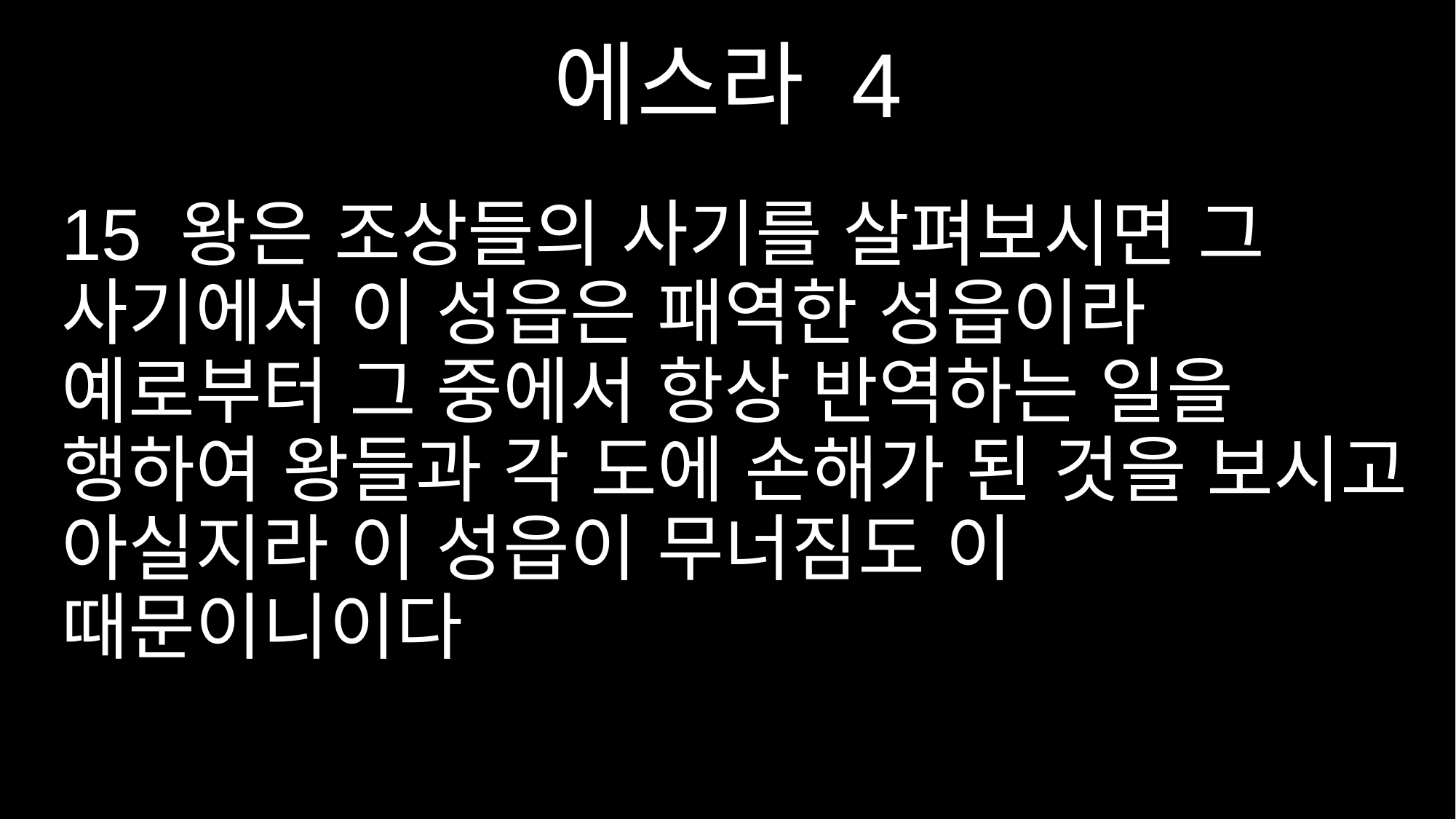

에스라 4
15 왕은 조상들의 사기를 살펴보시면 그 사기에서 이 성읍은 패역한 성읍이라 예로부터 그 중에서 항상 반역하는 일을 행하여 왕들과 각 도에 손해가 된 것을 보시고 아실지라 이 성읍이 무너짐도 이 때문이니이다